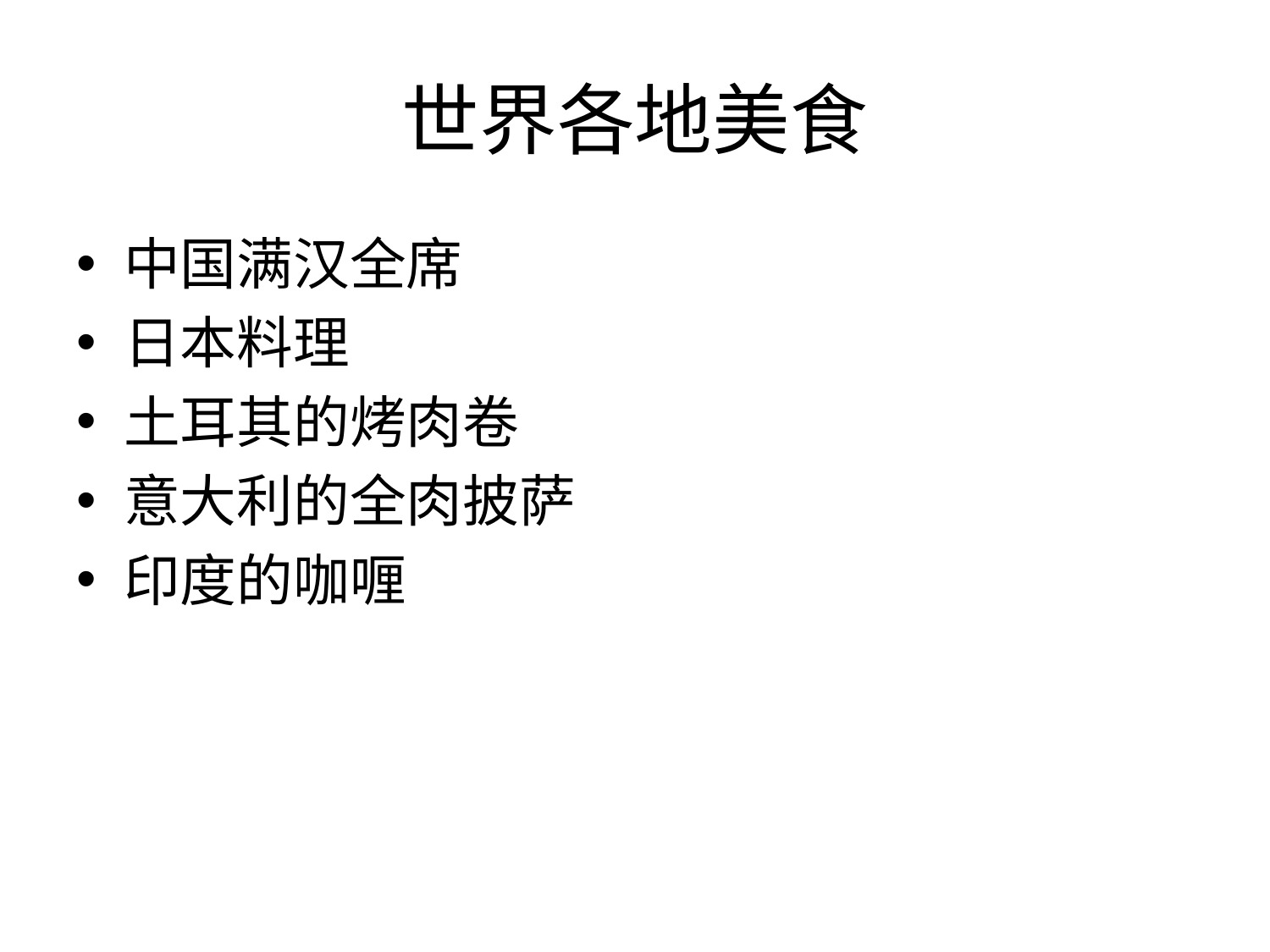

# 世界各地美食
中国满汉全席
日本料理
土耳其的烤肉卷
意大利的全肉披萨
印度的咖喱